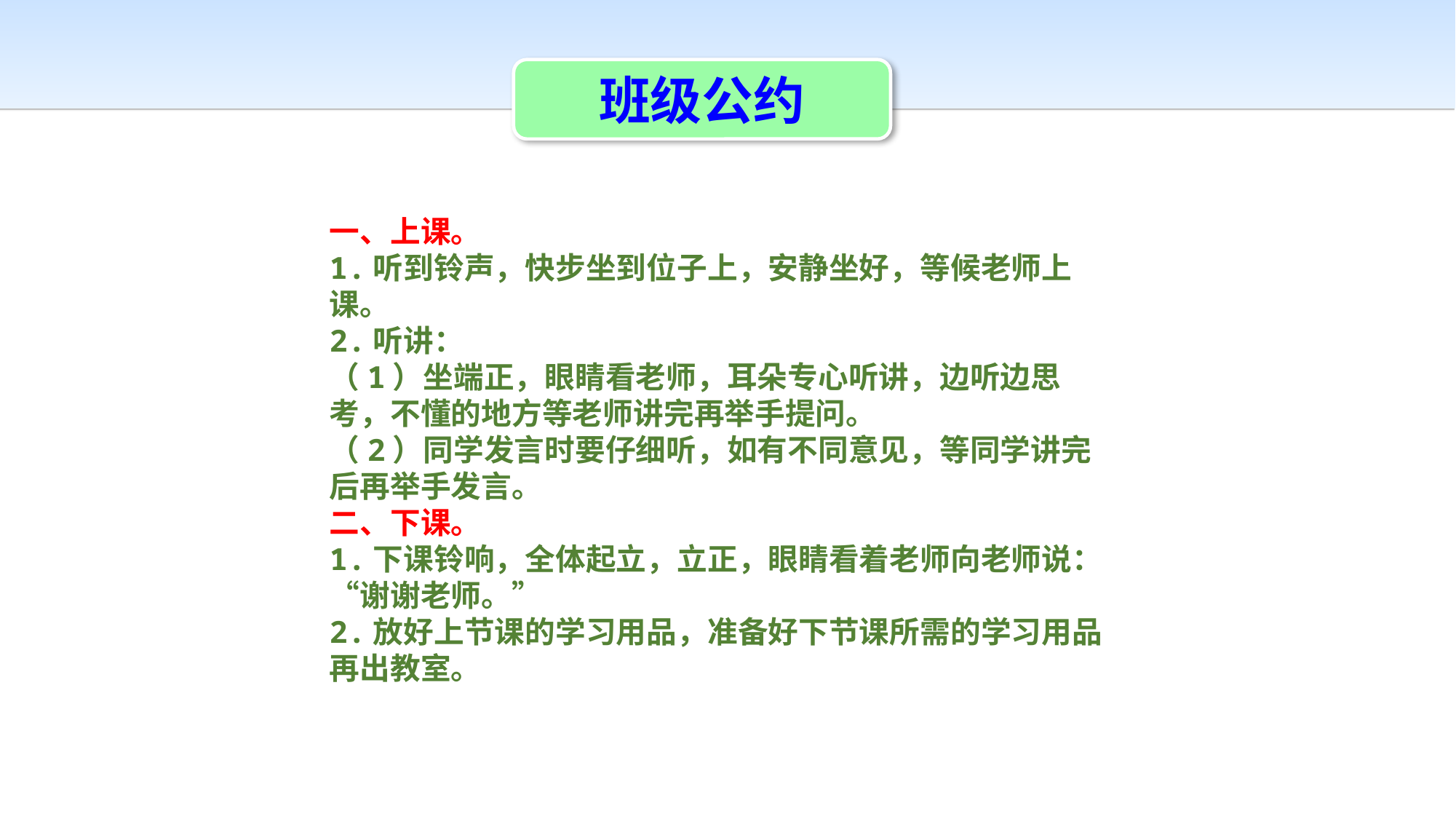

班级公约
一、上课。
1.听到铃声，快步坐到位子上，安静坐好，等候老师上课。
2.听讲：
（1）坐端正，眼睛看老师，耳朵专心听讲，边听边思考，不懂的地方等老师讲完再举手提问。
（2）同学发言时要仔细听，如有不同意见，等同学讲完后再举手发言。
二、下课。
1.下课铃响，全体起立，立正，眼睛看着老师向老师说：“谢谢老师。”
2.放好上节课的学习用品，准备好下节课所需的学习用品再出教室。